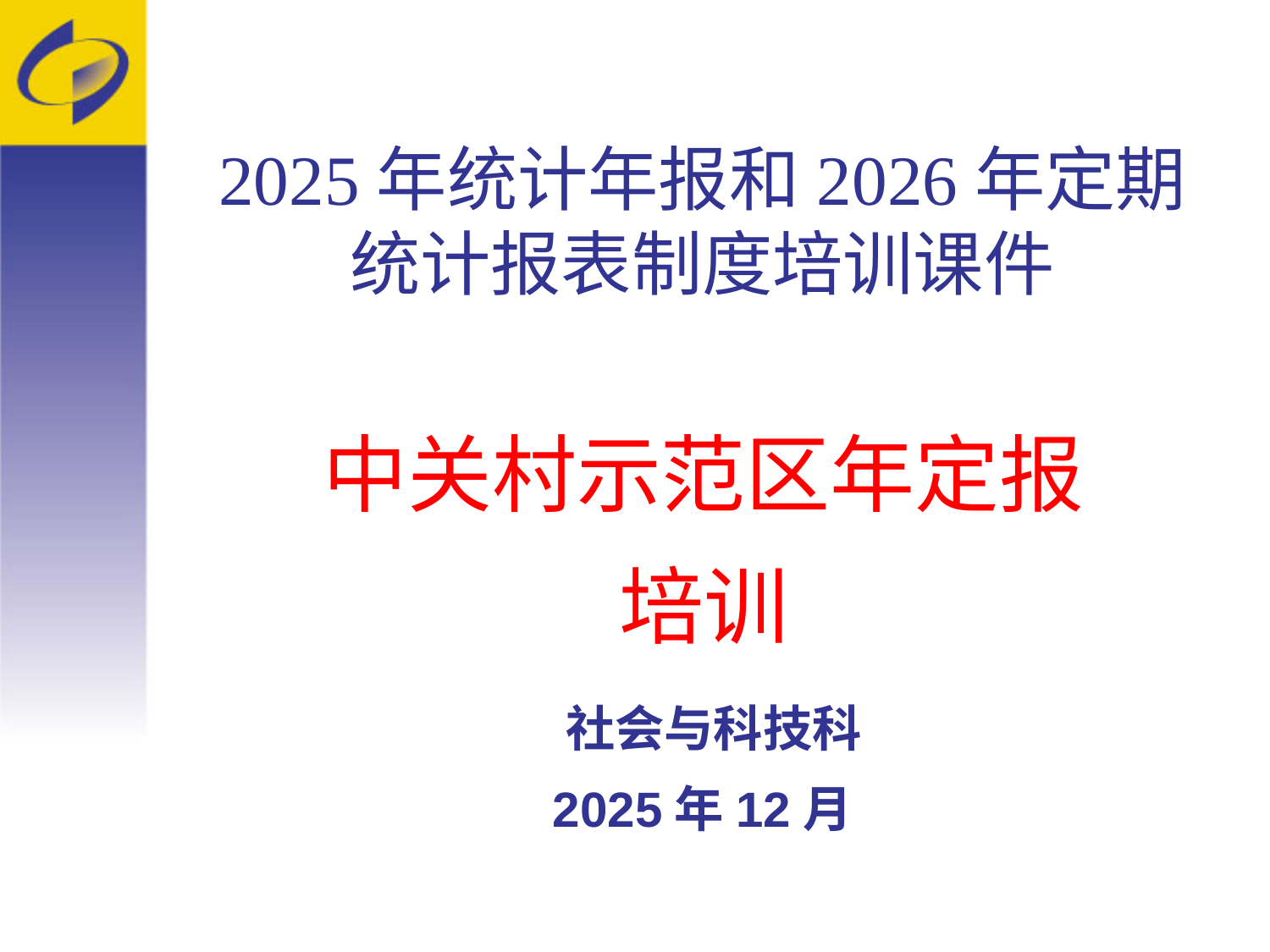

2025年统计年报和2026年定期
统计报表制度培训课件
中关村示范区年定报
培训

 社会与科技科
2025年12月